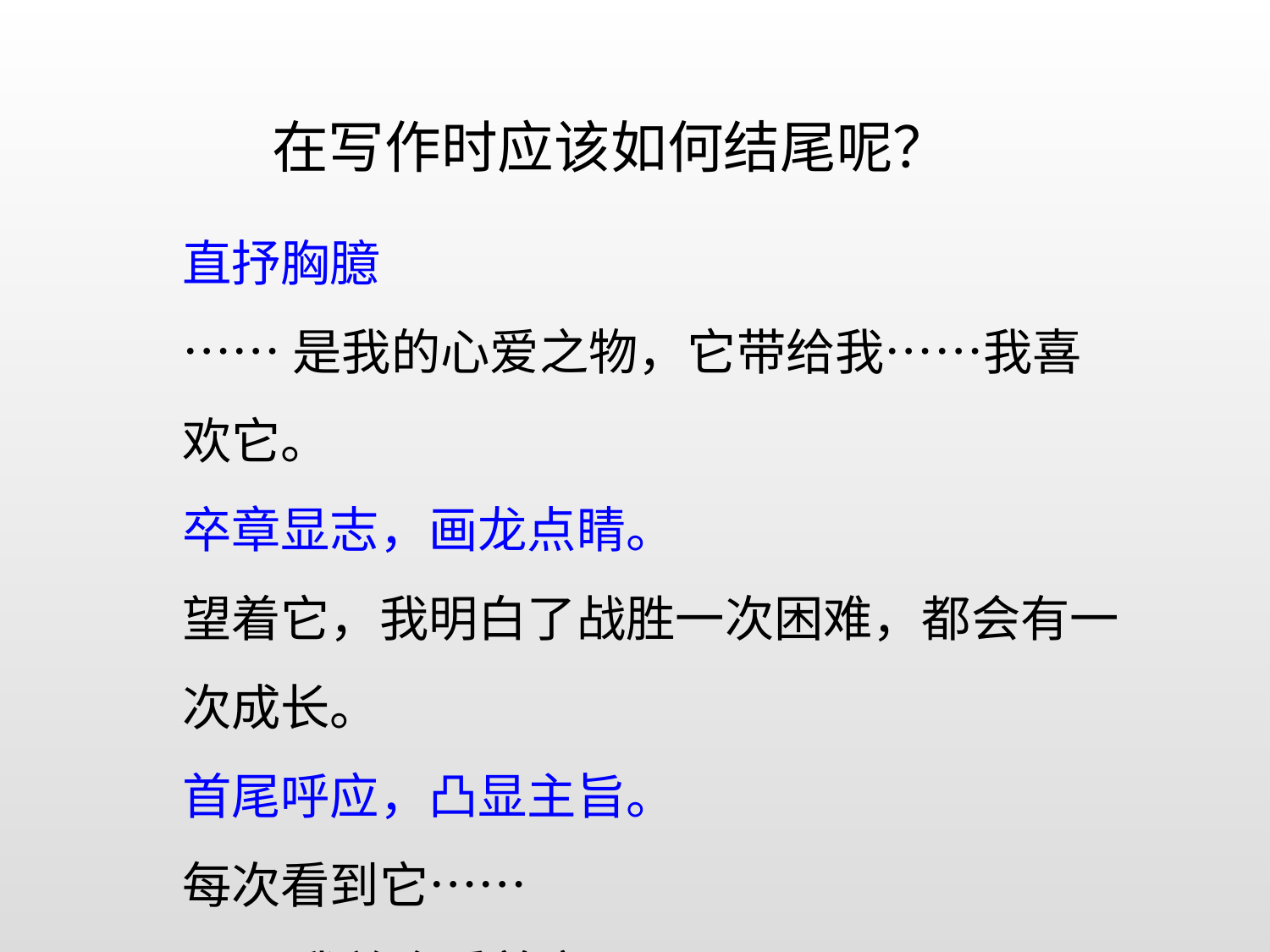

在写作时应该如何结尾呢？
直抒胸臆
……是我的心爱之物，它带给我……我喜欢它。
卒章显志，画龙点睛。
望着它，我明白了战胜一次困难，都会有一次成长。
首尾呼应，凸显主旨。
每次看到它……
……我总会看着它